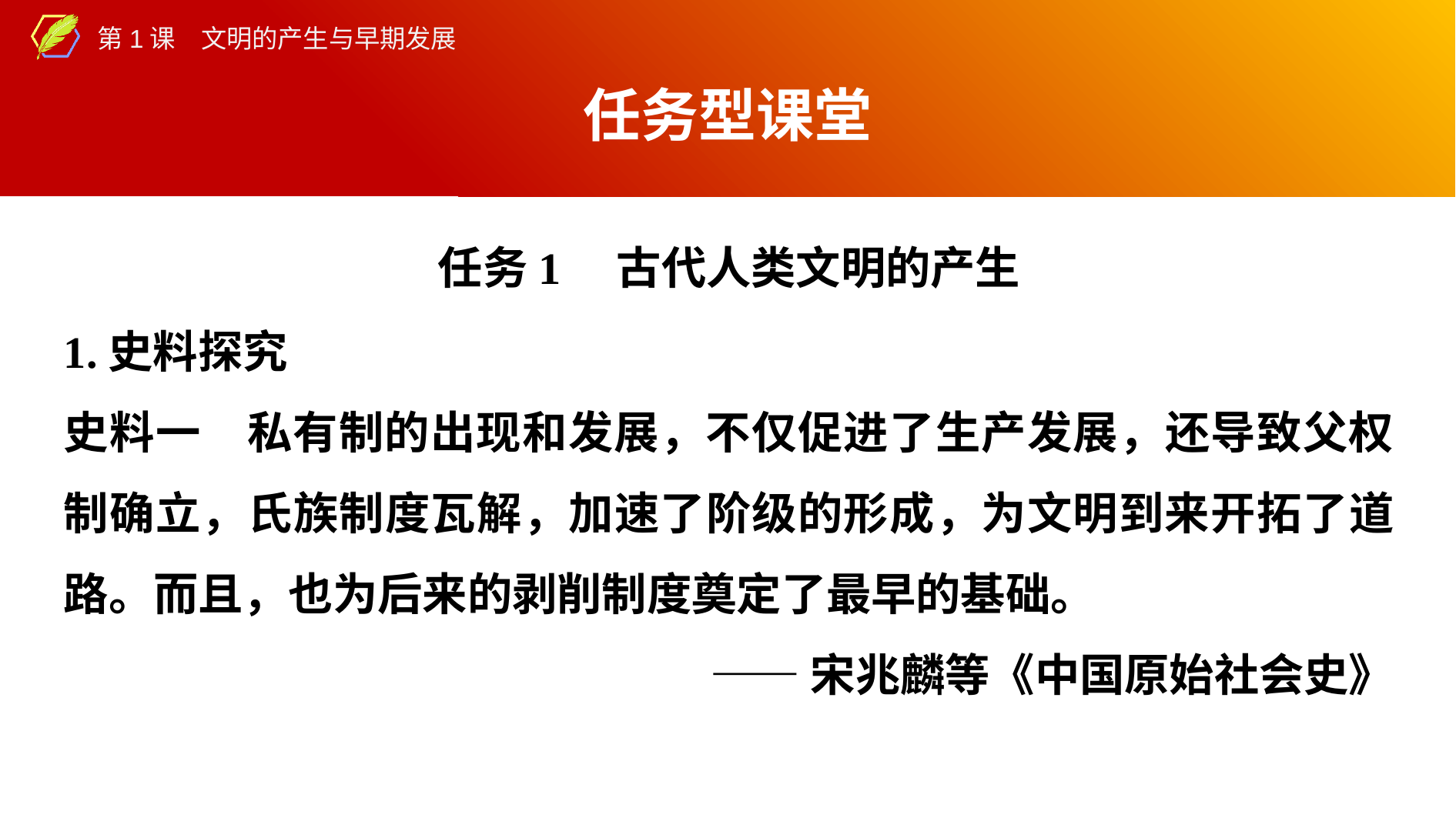

任务型课堂
任务1　古代人类文明的产生
1.史料探究
史料一　私有制的出现和发展，不仅促进了生产发展，还导致父权制确立，氏族制度瓦解，加速了阶级的形成，为文明到来开拓了道路。而且，也为后来的剥削制度奠定了最早的基础。
——宋兆麟等《中国原始社会史》